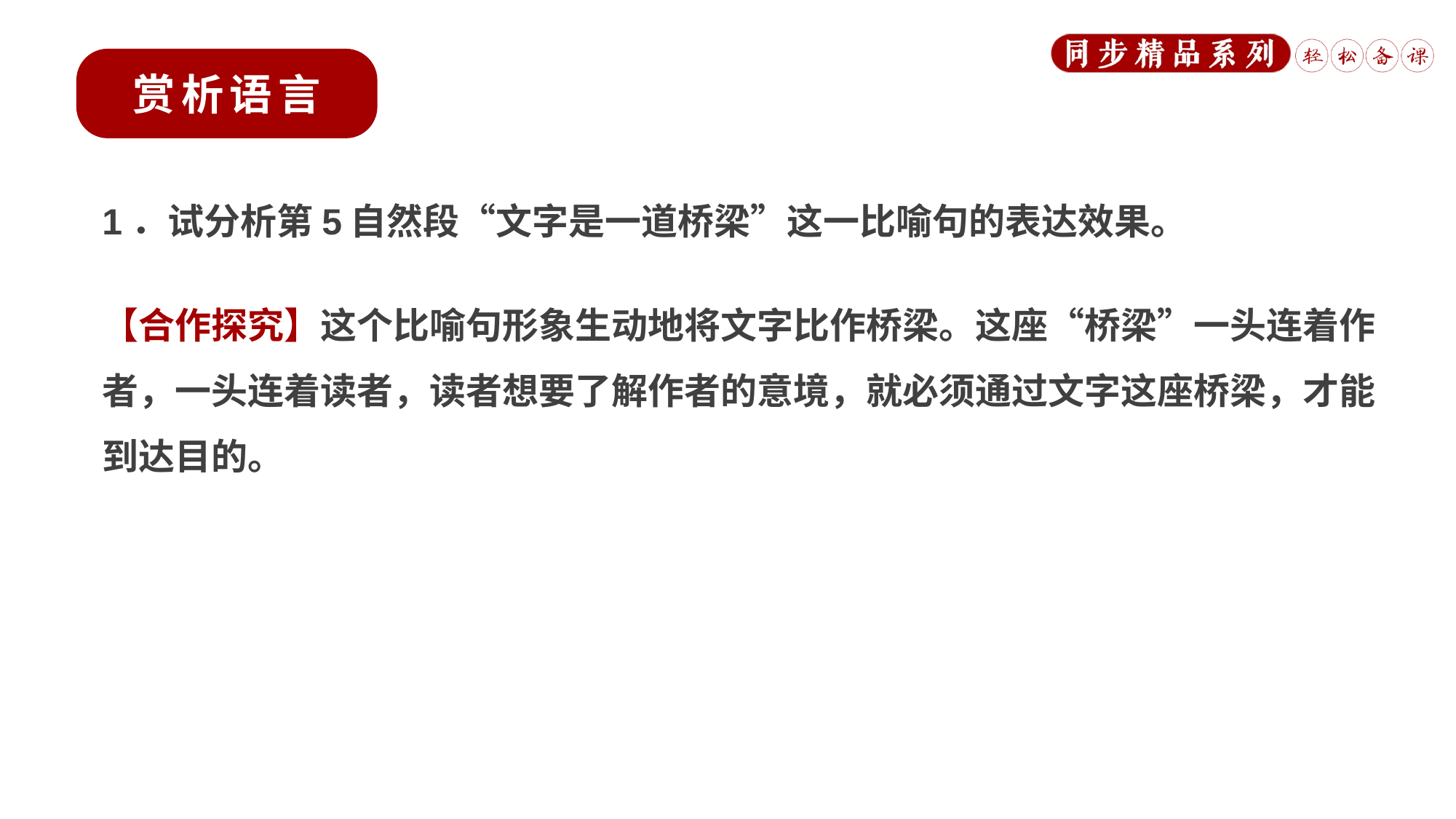

1．试分析第5自然段“文字是一道桥梁”这一比喻句的表达效果。
【合作探究】这个比喻句形象生动地将文字比作桥梁。这座“桥梁”一头连着作者，一头连着读者，读者想要了解作者的意境，就必须通过文字这座桥梁，才能到达目的。